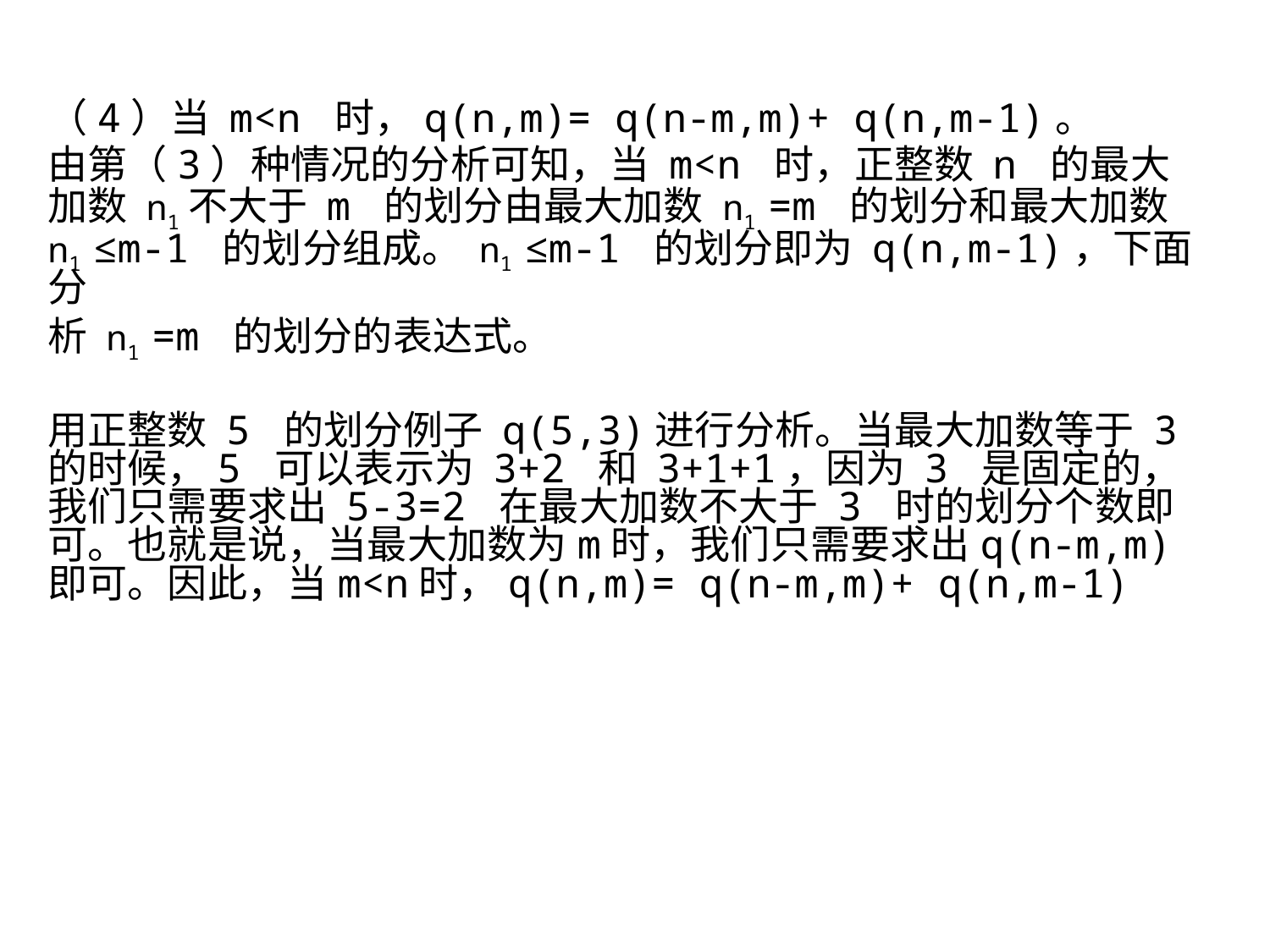

（4）当 m<n 时，q(n,m)= q(n-m,m)+ q(n,m-1)。
由第（3）种情况的分析可知，当 m<n 时，正整数 n 的最大加数 n1不大于 m 的划分由最大加数 n1 =m 的划分和最大加数 n1 ≤m-1 的划分组成。 n1 ≤m-1 的划分即为 q(n,m-1)，下面分
析 n1 =m 的划分的表达式。

用正整数 5 的划分例子 q(5,3)进行分析。当最大加数等于 3 的时候，5 可以表示为 3+2 和 3+1+1，因为 3 是固定的，我们只需要求出 5-3=2 在最大加数不大于 3 时的划分个数即可。也就是说，当最大加数为m时，我们只需要求出q(n-m,m)即可。因此，当m<n时，q(n,m)= q(n-m,m)+ q(n,m-1)